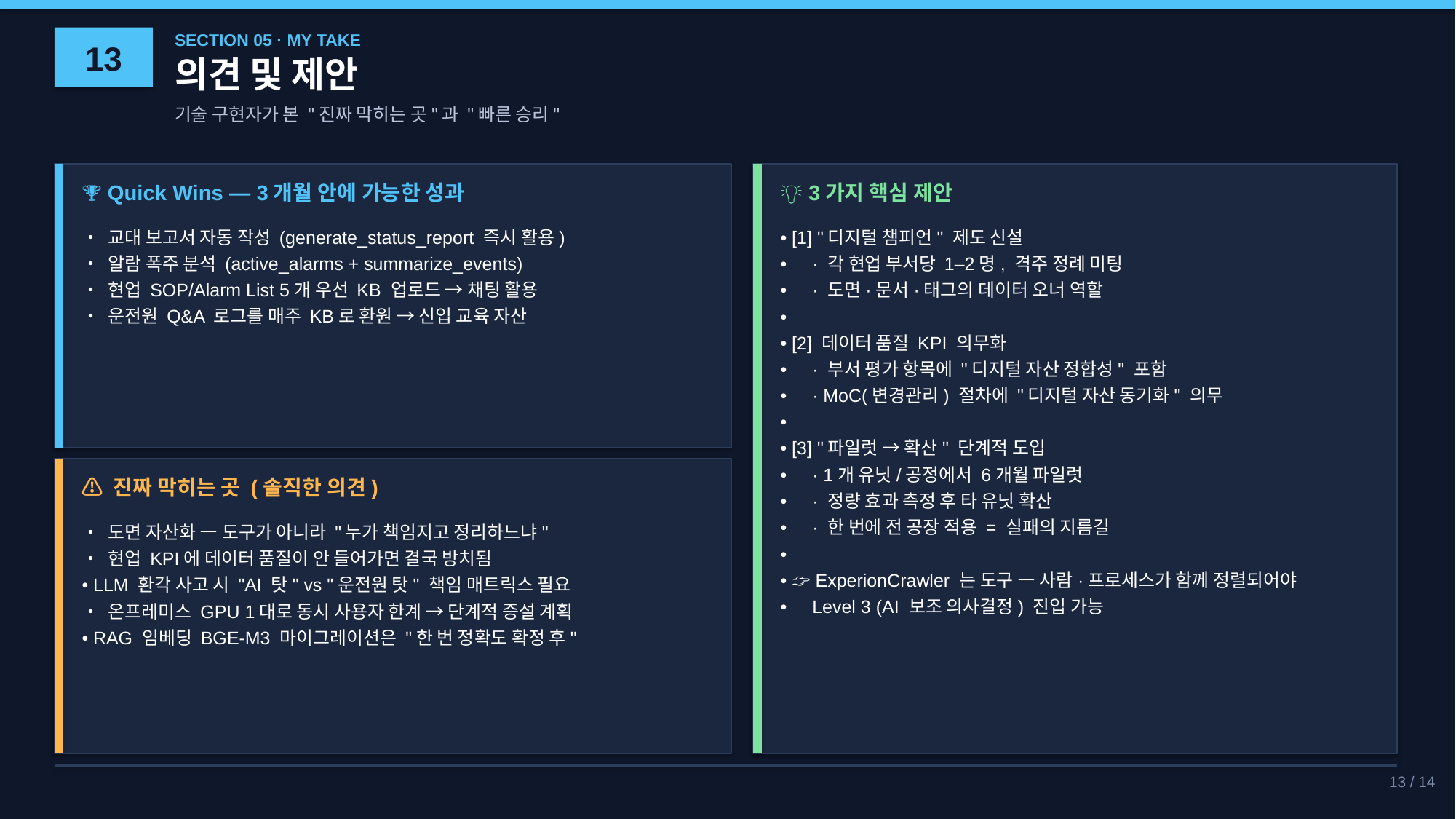

13
SECTION 05 · MY TAKE
의견 및 제안
기술 구현자가 본 "진짜 막히는 곳"과 "빠른 승리"

🏆 Quick Wins — 3개월 안에 가능한 성과
💡 3가지 핵심 제안
• 교대 보고서 자동 작성 (generate_status_report 즉시 활용)
• 알람 폭주 분석 (active_alarms + summarize_events)
• 현업 SOP/Alarm List 5개 우선 KB 업로드 → 채팅 활용
• 운전원 Q&A 로그를 매주 KB로 환원 → 신입 교육 자산
• [1] "디지털 챔피언" 제도 신설
•     · 각 현업 부서당 1–2명, 격주 정례 미팅
•     · 도면·문서·태그의 데이터 오너 역할
•
• [2] 데이터 품질 KPI 의무화
•     · 부서 평가 항목에 "디지털 자산 정합성" 포함
•     · MoC(변경관리) 절차에 "디지털 자산 동기화" 의무
•
• [3] "파일럿 → 확산" 단계적 도입
•     · 1개 유닛/공정에서 6개월 파일럿
•     · 정량 효과 측정 후 타 유닛 확산
•     · 한 번에 전 공장 적용 = 실패의 지름길
•
• 👉 ExperionCrawler 는 도구 — 사람·프로세스가 함께 정렬되어야
•     Level 3 (AI 보조 의사결정) 진입 가능

⚠ 진짜 막히는 곳 (솔직한 의견)
• 도면 자산화 — 도구가 아니라 "누가 책임지고 정리하느냐"
• 현업 KPI에 데이터 품질이 안 들어가면 결국 방치됨
• LLM 환각 사고 시 "AI 탓" vs "운전원 탓" 책임 매트릭스 필요
• 온프레미스 GPU 1대로 동시 사용자 한계 → 단계적 증설 계획
• RAG 임베딩 BGE-M3 마이그레이션은 "한 번 정확도 확정 후"

13 / 14